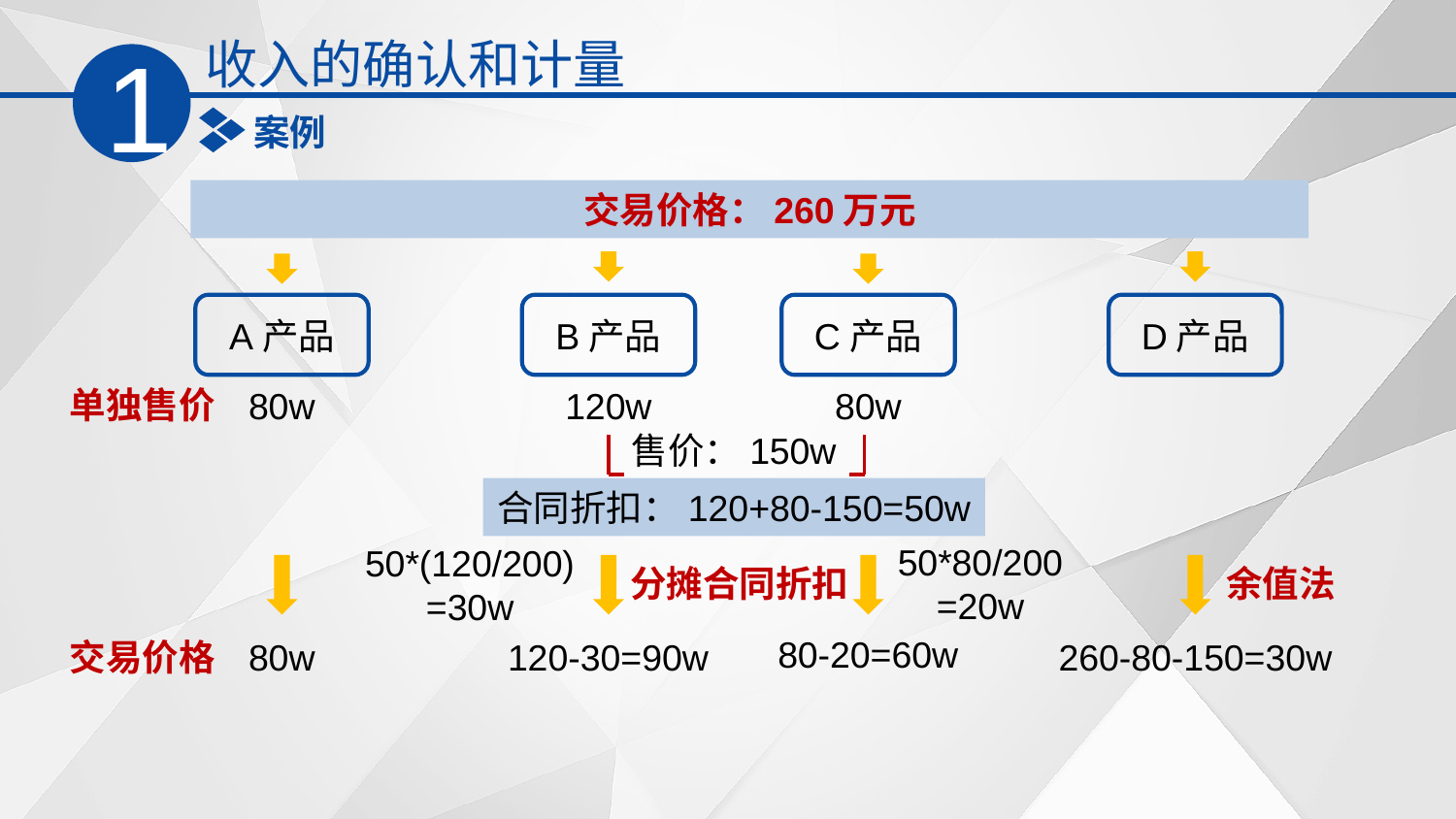

收入的确认和计量
1

案例

交易价格：260万元

A产品
B产品
C产品
D产品
单独售价
80w
120w
80w
售价：150w
合同折扣：120+80-150=50w
50*80/200
=20w
50*(120/200)
=30w
分摊合同折扣
余值法

80-20=60w
交易价格
80w
120-30=90w
260-80-150=30w